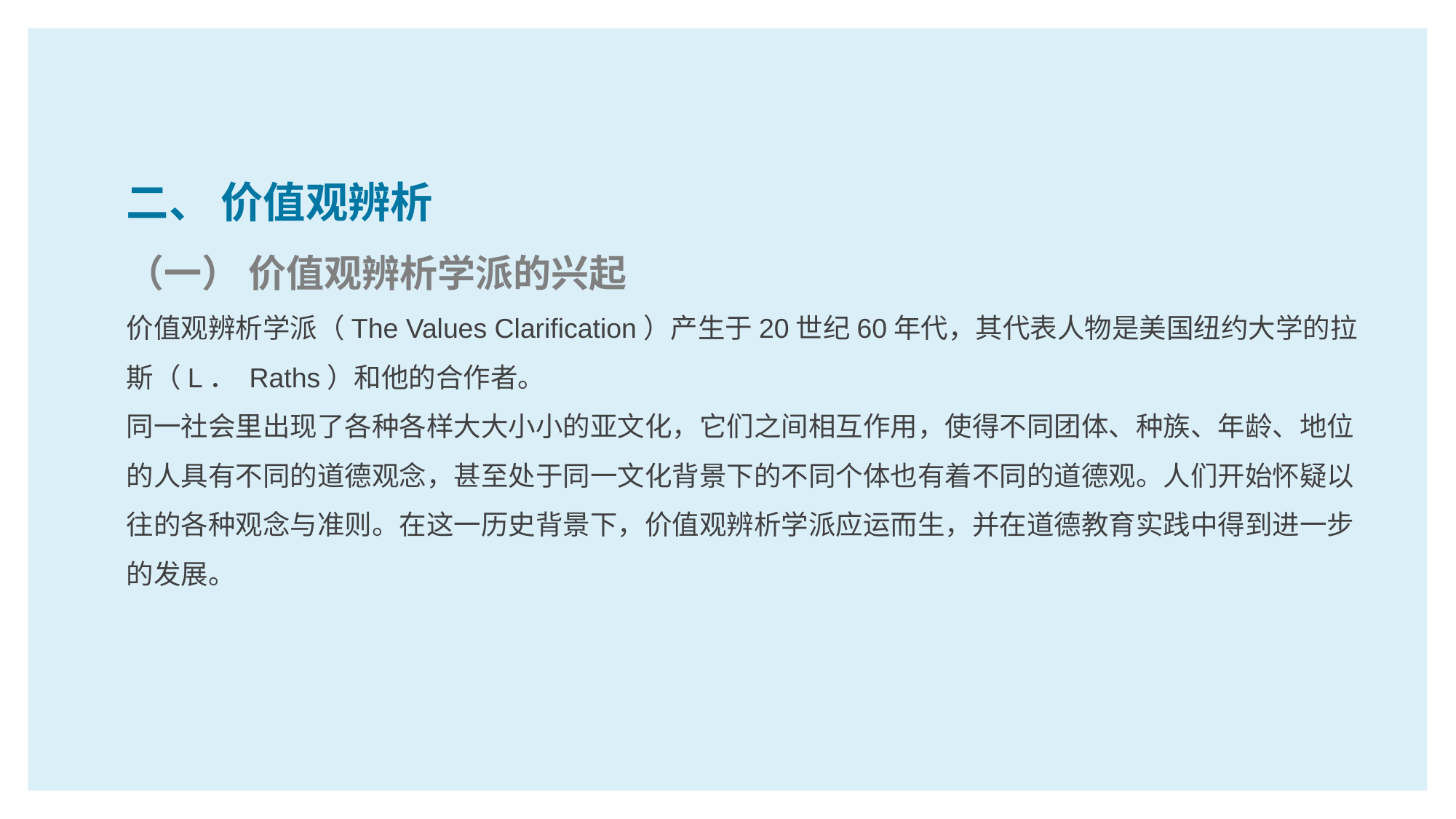

二、 价值观辨析
（一） 价值观辨析学派的兴起
价值观辨析学派（The Values Clarification）产生于20世纪60年代，其代表人物是美国纽约大学的拉斯（L． Raths）和他的合作者。
同一社会里出现了各种各样大大小小的亚文化，它们之间相互作用，使得不同团体、种族、年龄、地位的人具有不同的道德观念，甚至处于同一文化背景下的不同个体也有着不同的道德观。人们开始怀疑以往的各种观念与准则。在这一历史背景下，价值观辨析学派应运而生，并在道德教育实践中得到进一步的发展。